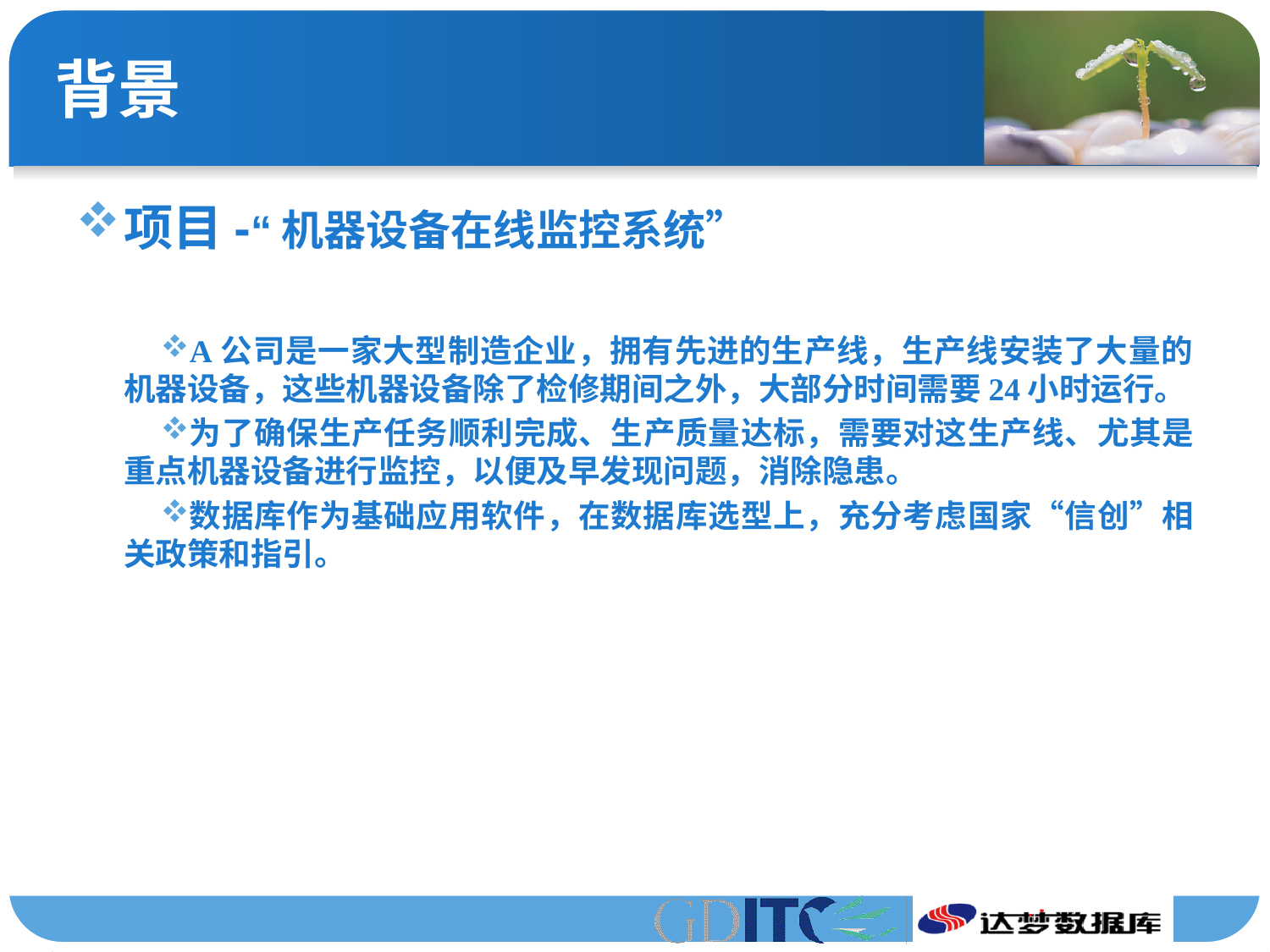

# 背景
项目-“机器设备在线监控系统”

A公司是一家大型制造企业，拥有先进的生产线，生产线安装了大量的机器设备，这些机器设备除了检修期间之外，大部分时间需要24小时运行。
为了确保生产任务顺利完成、生产质量达标，需要对这生产线、尤其是重点机器设备进行监控，以便及早发现问题，消除隐患。
数据库作为基础应用软件，在数据库选型上，充分考虑国家“信创”相关政策和指引。